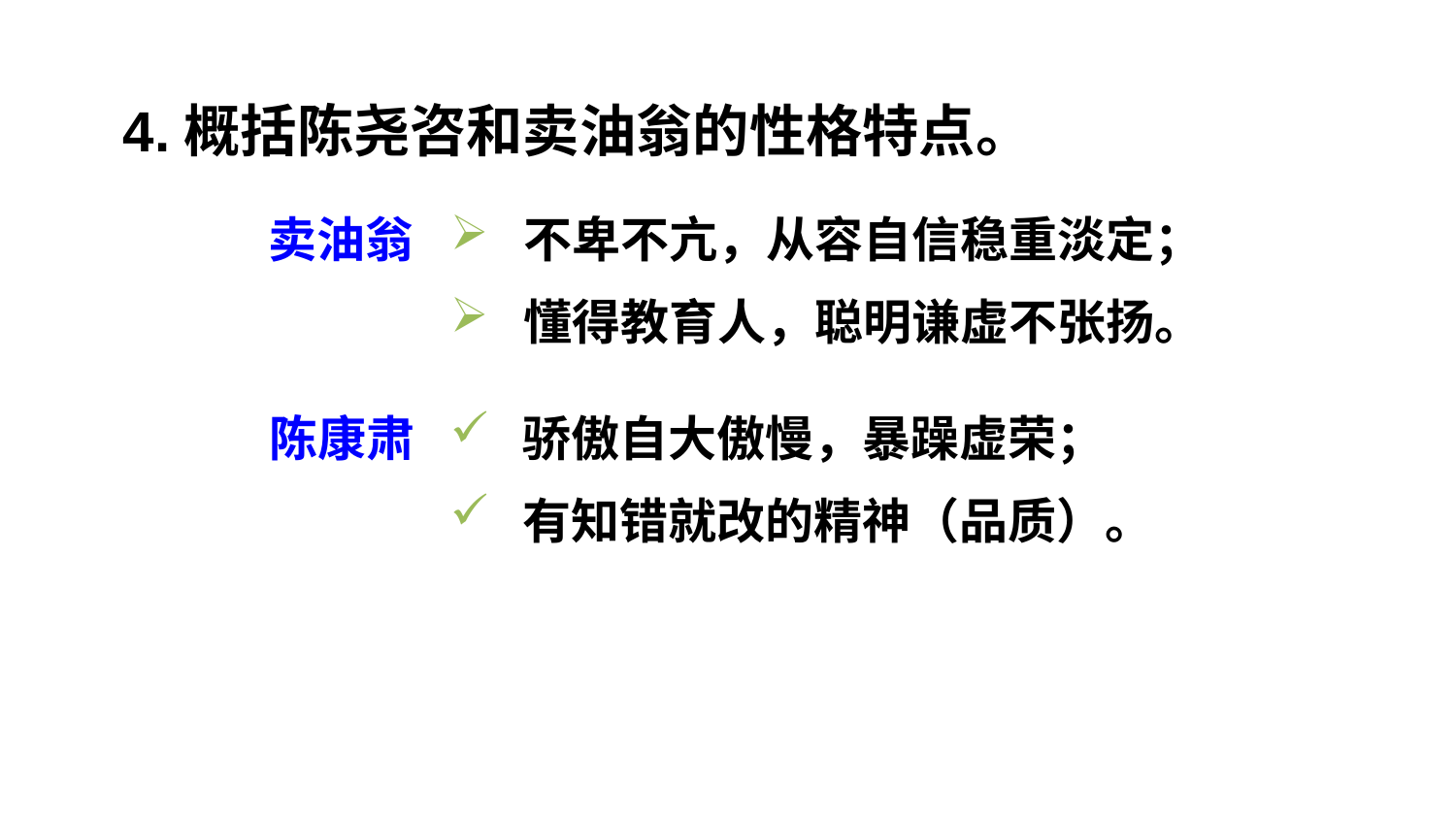

4.概括陈尧咨和卖油翁的性格特点。
卖油翁
不卑不亢，从容自信稳重淡定；
懂得教育人，聪明谦虚不张扬。
陈康肃
骄傲自大傲慢，暴躁虚荣；
有知错就改的精神（品质）。